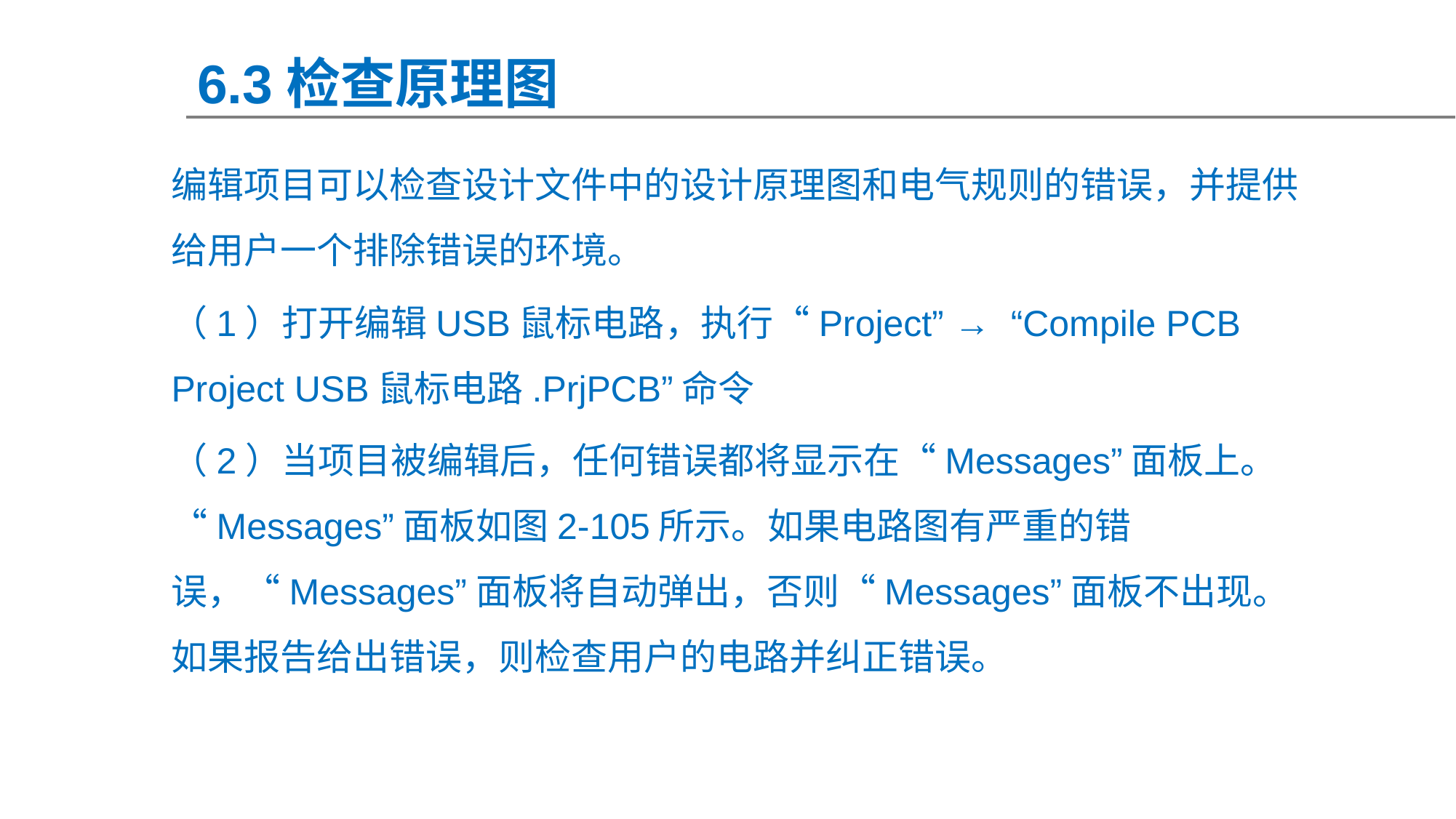

6.3检查原理图
编辑项目可以检查设计文件中的设计原理图和电气规则的错误，并提供给用户一个排除错误的环境。
（1）打开编辑USB鼠标电路，执行“Project” →  “Compile PCB Project USB鼠标电路.PrjPCB”命令
（2）当项目被编辑后，任何错误都将显示在“Messages”面板上。“Messages”面板如图2-105所示。如果电路图有严重的错误，“Messages”面板将自动弹出，否则“Messages”面板不出现。如果报告给出错误，则检查用户的电路并纠正错误。